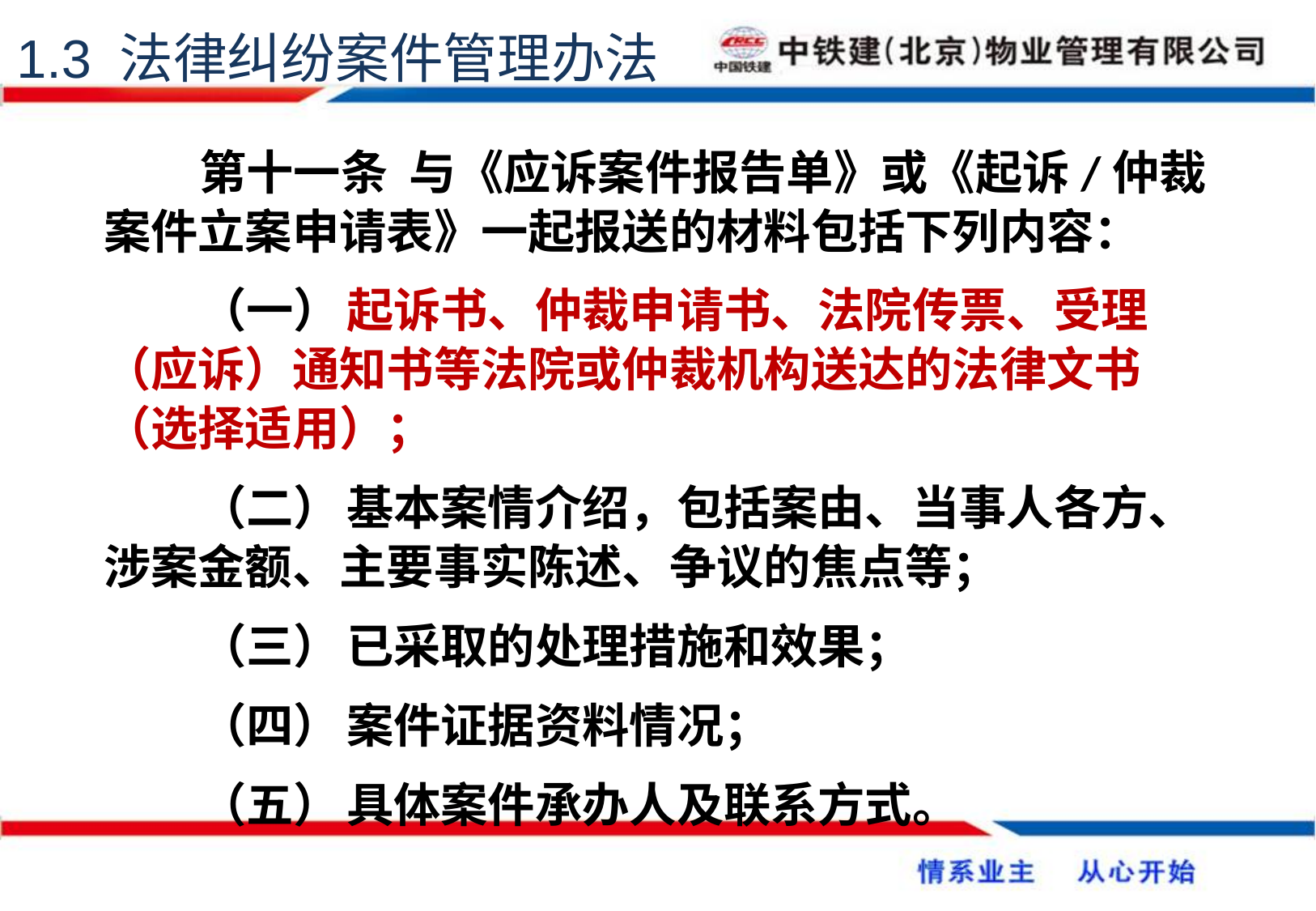

1.3 法律纠纷案件管理办法
第十一条  与《应诉案件报告单》或《起诉/仲裁案件立案申请表》一起报送的材料包括下列内容：
（一）	起诉书、仲裁申请书、法院传票、受理（应诉）通知书等法院或仲裁机构送达的法律文书（选择适用）；
（二）	基本案情介绍，包括案由、当事人各方、涉案金额、主要事实陈述、争议的焦点等；
（三）	已采取的处理措施和效果；
（四）	案件证据资料情况；
（五）	具体案件承办人及联系方式。

44